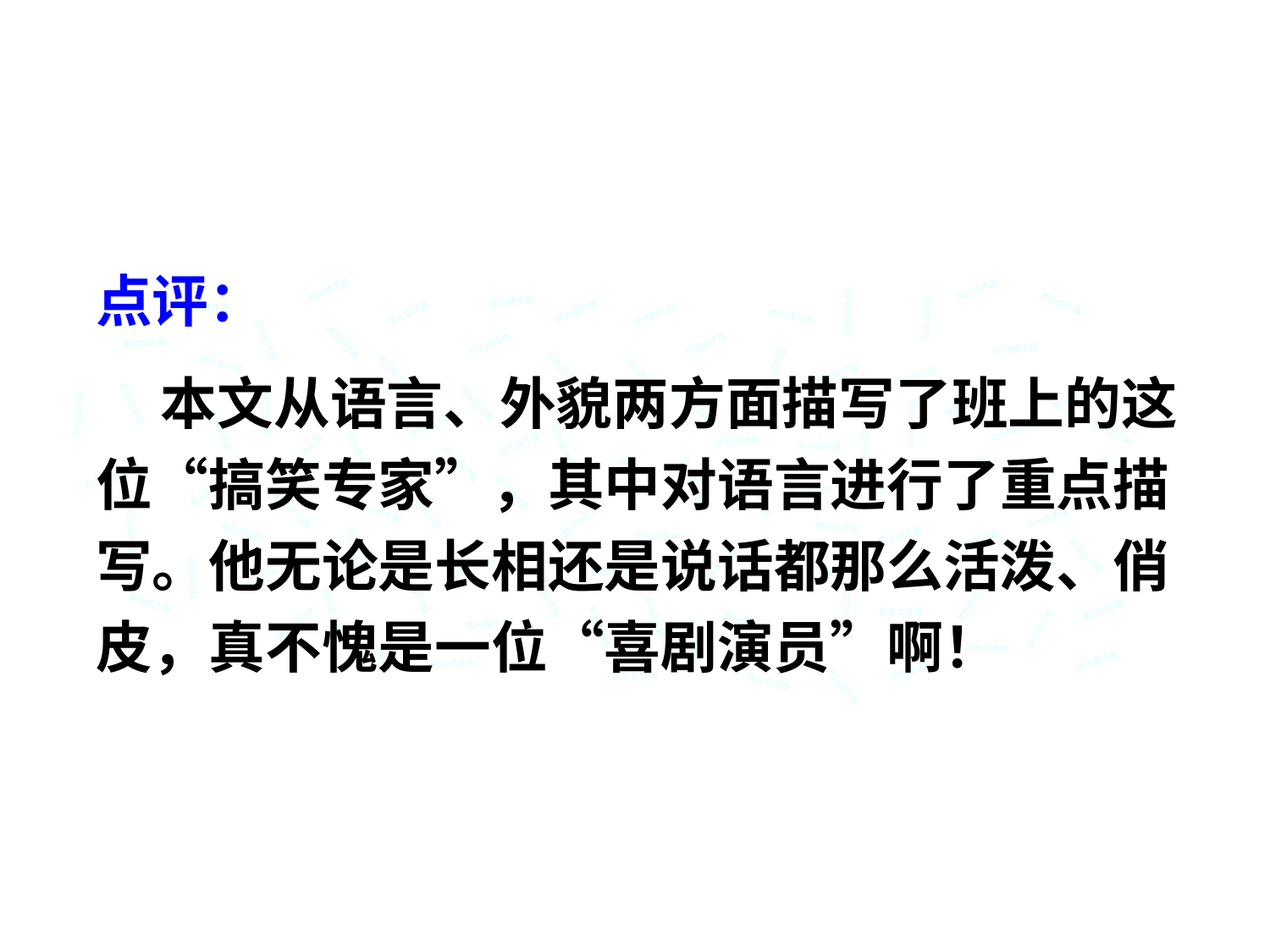

点评：
    本文从语言、外貌两方面描写了班上的这位“搞笑专家”，其中对语言进行了重点描写。他无论是长相还是说话都那么活泼、俏皮，真不愧是一位“喜剧演员”啊！
状元成才路
状元成才路
状元成才路
状元成才路
状元成才路
状元成才路
状元成才路
状元成才路
状元成才路
状元成才路
状元成才路
状元成才路
状元成才路
状元成才路
状元成才路
状元成才路
状元成才路
状元成才路
状元成才路
状元成才路
状元成才路
状元成才路
状元成才路
状元成才路
状元成才路
状元成才路
状元成才路
状元成才路
状元成才路
状元成才路
状元成才路
状元成才路
状元成才路
状元成才路
状元成才路
状元成才路
状元成才路
状元成才路
状元成才路
状元成才路
状元成才路
状元成才路
状元成才路
状元成才路
状元成才路
状元成才路
状元成才路
状元成才路
状元成才路
状元成才路
状元成才路
状元成才路
状元成才路
状元成才路
状元成才路
状元成才路
状元成才路
状元成才路
状元成才路
状元成才路
状元成才路
状元成才路
状元成才路
状元成才路
状元成才路
状元成才路
状元成才路
状元成才路
状元成才路
状元成才路
状元成才路
状元成才路
状元成才路
状元成才路
状元成才路
状元成才路
状元成才路
状元成才路
状元成才路
状元成才路
状元成才路
状元成才路
状元成才路
状元成才路
状元成才路
状元成才路
状元成才路
状元成才路
状元成才路
状元成才路
状元成才路
状元成才路
状元成才路
状元成才路
状元成才路
状元成才路
状元成才路
状元成才路
状元成才路
状元成才路